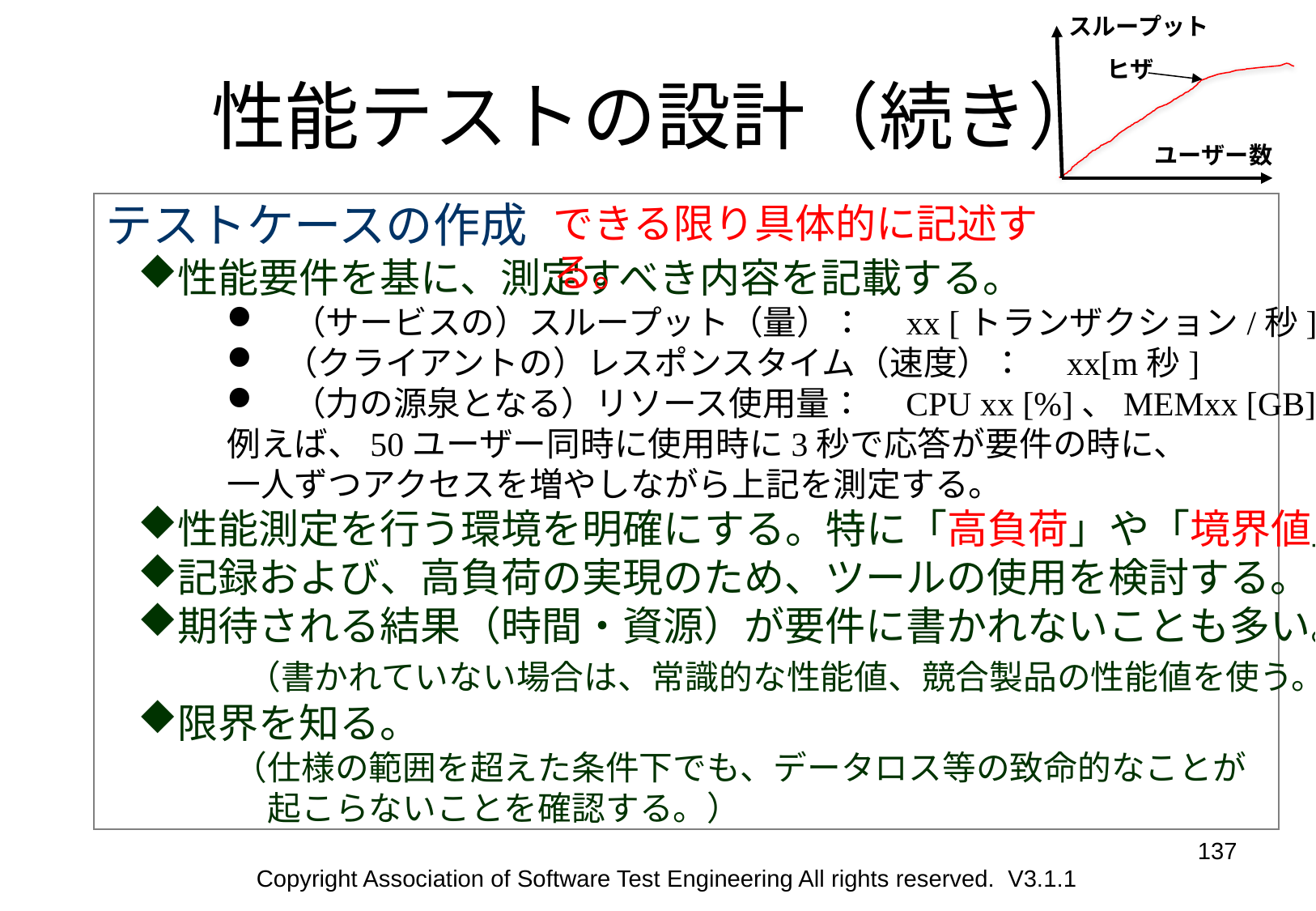

スループット
# 性能テストの設計（続き）
ヒザ

ユーザー数
できる限り具体的に記述する。
テストケースの作成
性能要件を基に、測定すべき内容を記載する。
⁠（サービスの）スループット（量）：　xx [トランザクション/秒]
（クライアントの）レスポンスタイム（速度）：　xx[m秒]
⁠（力の源泉となる）リソース使用量：　CPU xx [%]、MEMxx [GB]
例えば、50ユーザー同時に使用時に3秒で応答が要件の時に、
一人ずつアクセスを増やしながら上記を測定する。
性能測定を行う環境を明確にする。特に「高負荷」や「境界値」。
記録および、高負荷の実現のため、ツールの使用を検討する。
期待される結果（時間・資源）が要件に書かれないことも多い。
　　（書かれていない場合は、常識的な性能値、競合製品の性能値を使う。）
限界を知る。
　　（仕様の範囲を超えた条件下でも、データロス等の致命的なことが
　　　起こらないことを確認する。）
137
Copyright Association of Software Test Engineering All rights reserved.  V3.1.1